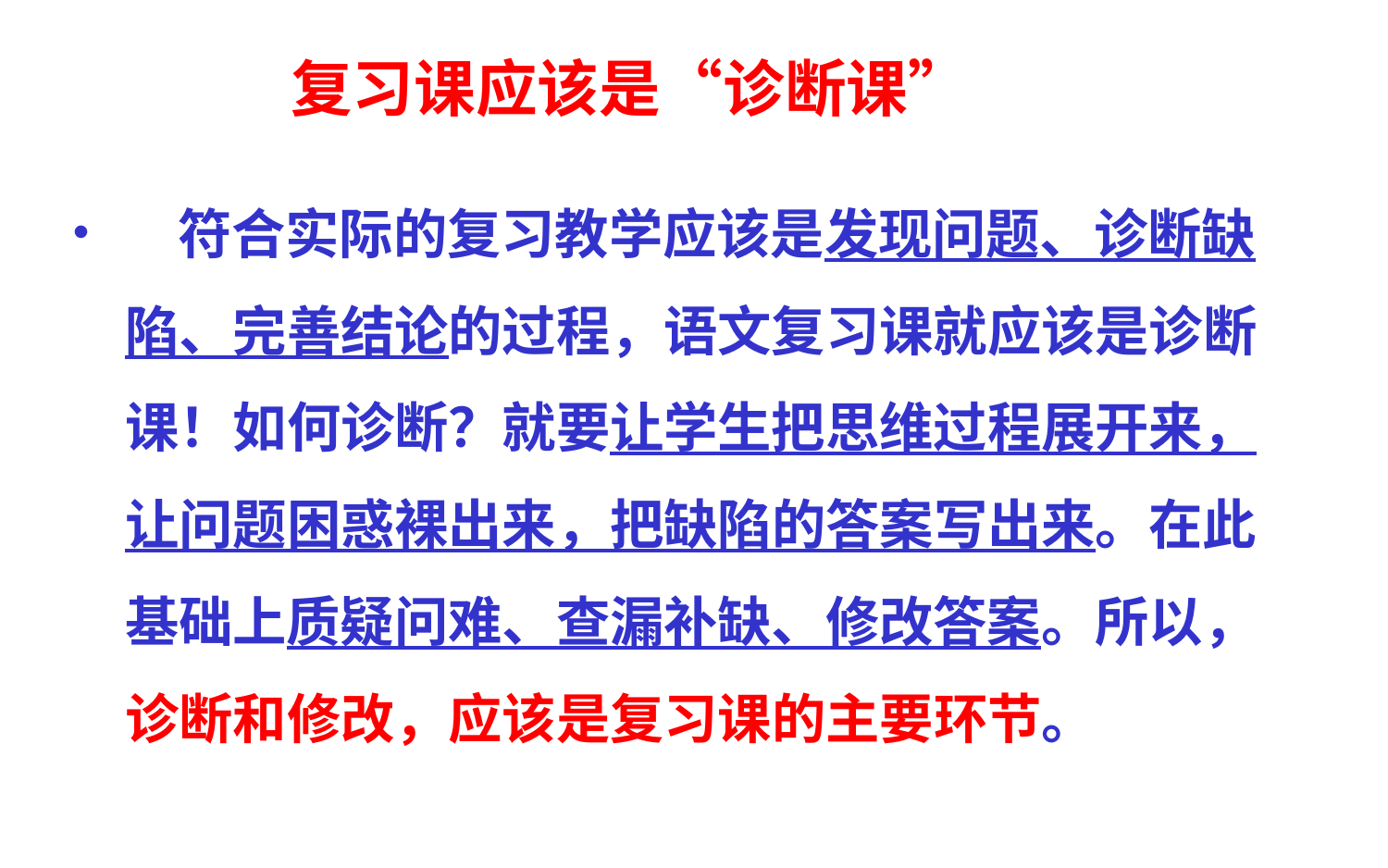

# 复习课应该是“诊断课”
    符合实际的复习教学应该是发现问题、诊断缺陷、完善结论的过程，语文复习课就应该是诊断课！如何诊断？就要让学生把思维过程展开来，让问题困惑裸出来，把缺陷的答案写出来。在此基础上质疑问难、查漏补缺、修改答案。所以，诊断和修改，应该是复习课的主要环节。